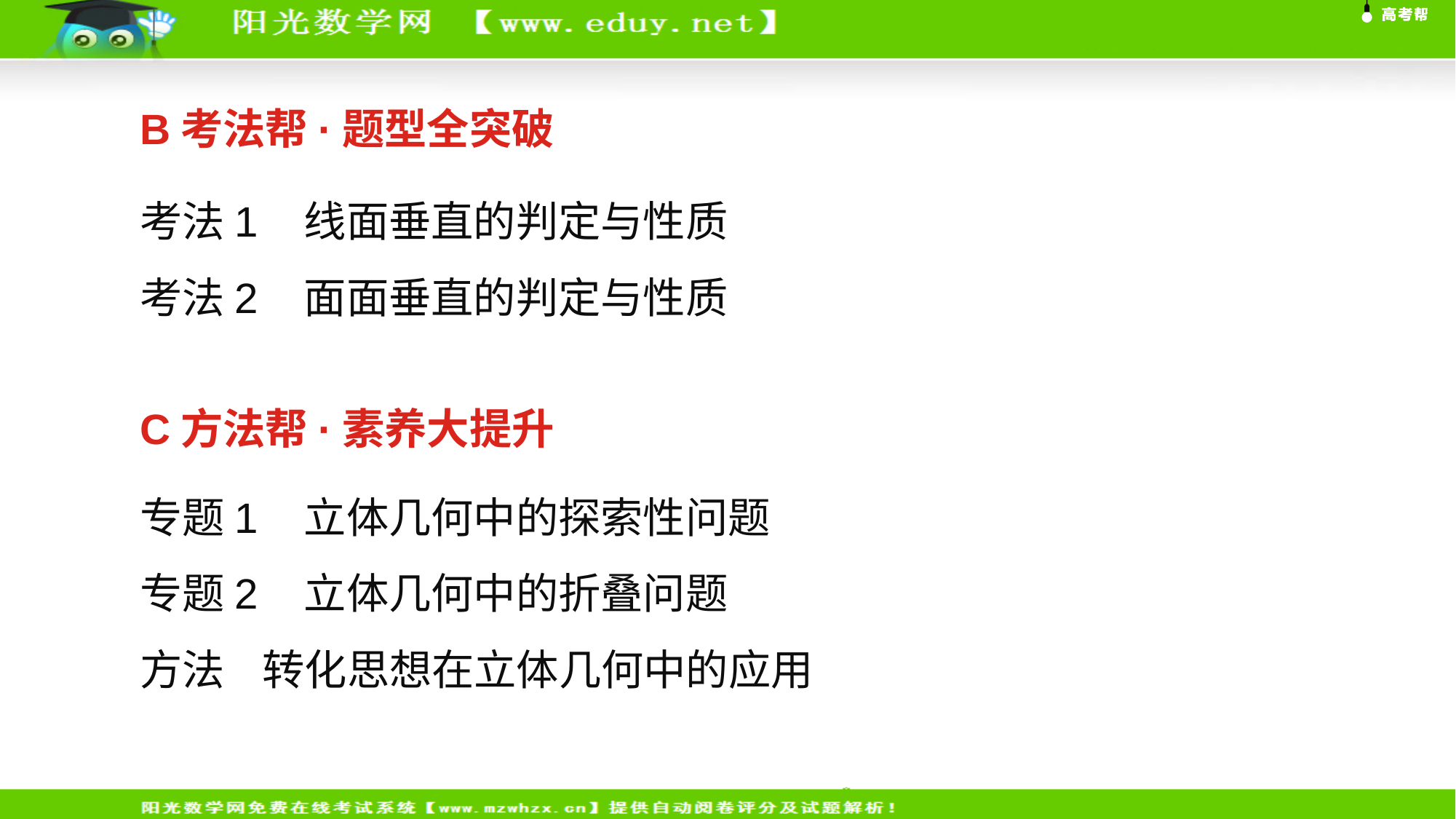

B考法帮·题型全突破
考法1   线面垂直的判定与性质
考法2   面面垂直的判定与性质
C方法帮·素养大提升
专题1   立体几何中的探索性问题
专题2   立体几何中的折叠问题
方法    转化思想在立体几何中的应用